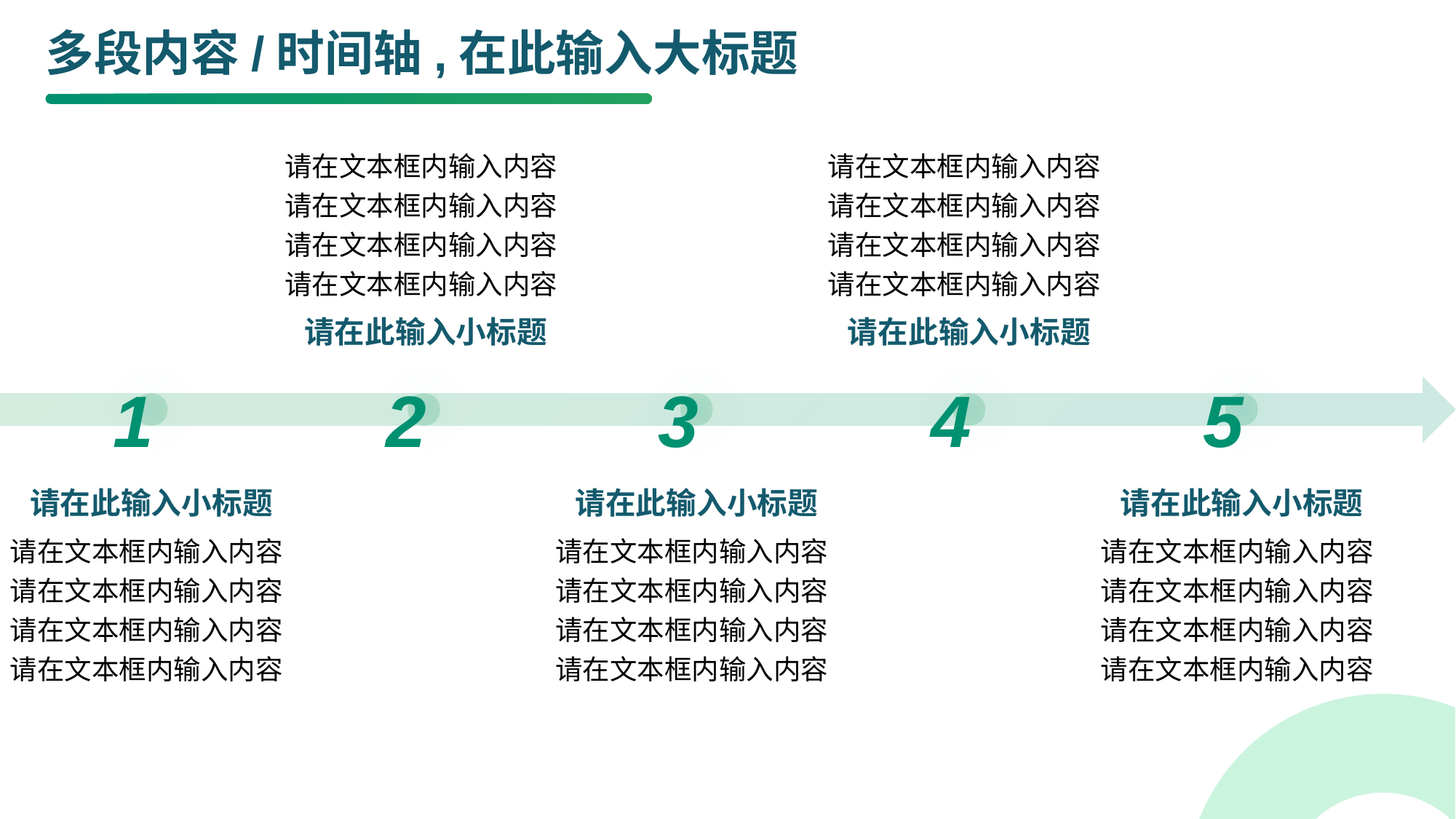

# 多段内容/时间轴,在此输入大标题
请在文本框内输入内容
请在文本框内输入内容
请在文本框内输入内容
请在文本框内输入内容
请在此输入小标题
请在文本框内输入内容
请在文本框内输入内容
请在文本框内输入内容
请在文本框内输入内容
请在此输入小标题
1
2
3
4
5

请在此输入小标题
请在文本框内输入内容
请在文本框内输入内容
请在文本框内输入内容
请在文本框内输入内容
请在此输入小标题
请在文本框内输入内容
请在文本框内输入内容
请在文本框内输入内容
请在文本框内输入内容
请在此输入小标题
请在文本框内输入内容
请在文本框内输入内容
请在文本框内输入内容
请在文本框内输入内容